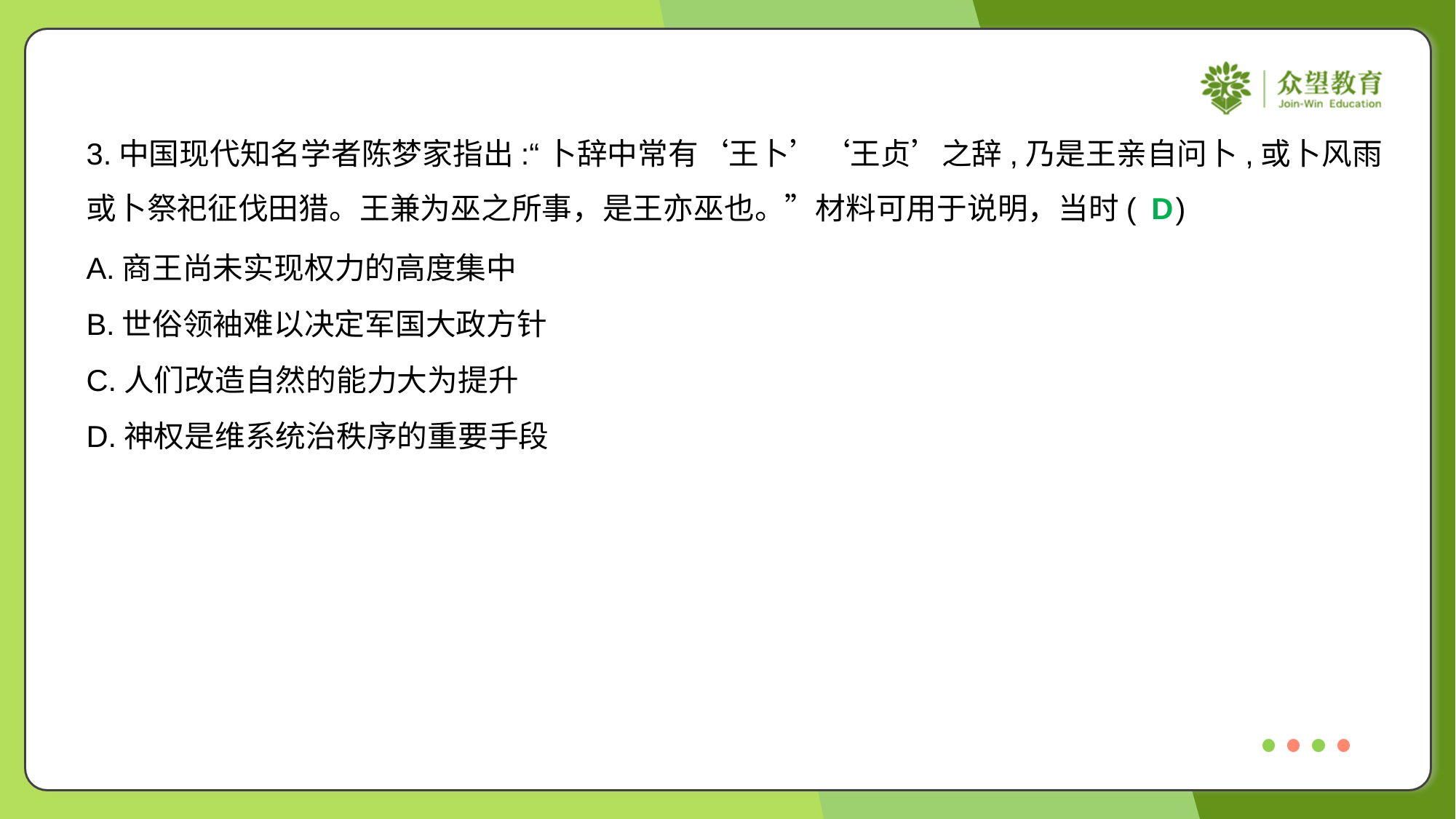

3.中国现代知名学者陈梦家指出:“卜辞中常有‘王卜’‘王贞’之辞,乃是王亲自问卜,或卜风雨
或卜祭祀征伐田猎。王兼为巫之所事，是王亦巫也。”材料可用于说明，当时(     )
D
A.商王尚未实现权力的高度集中
B.世俗领袖难以决定军国大政方针
C.人们改造自然的能力大为提升
D.神权是维系统治秩序的重要手段